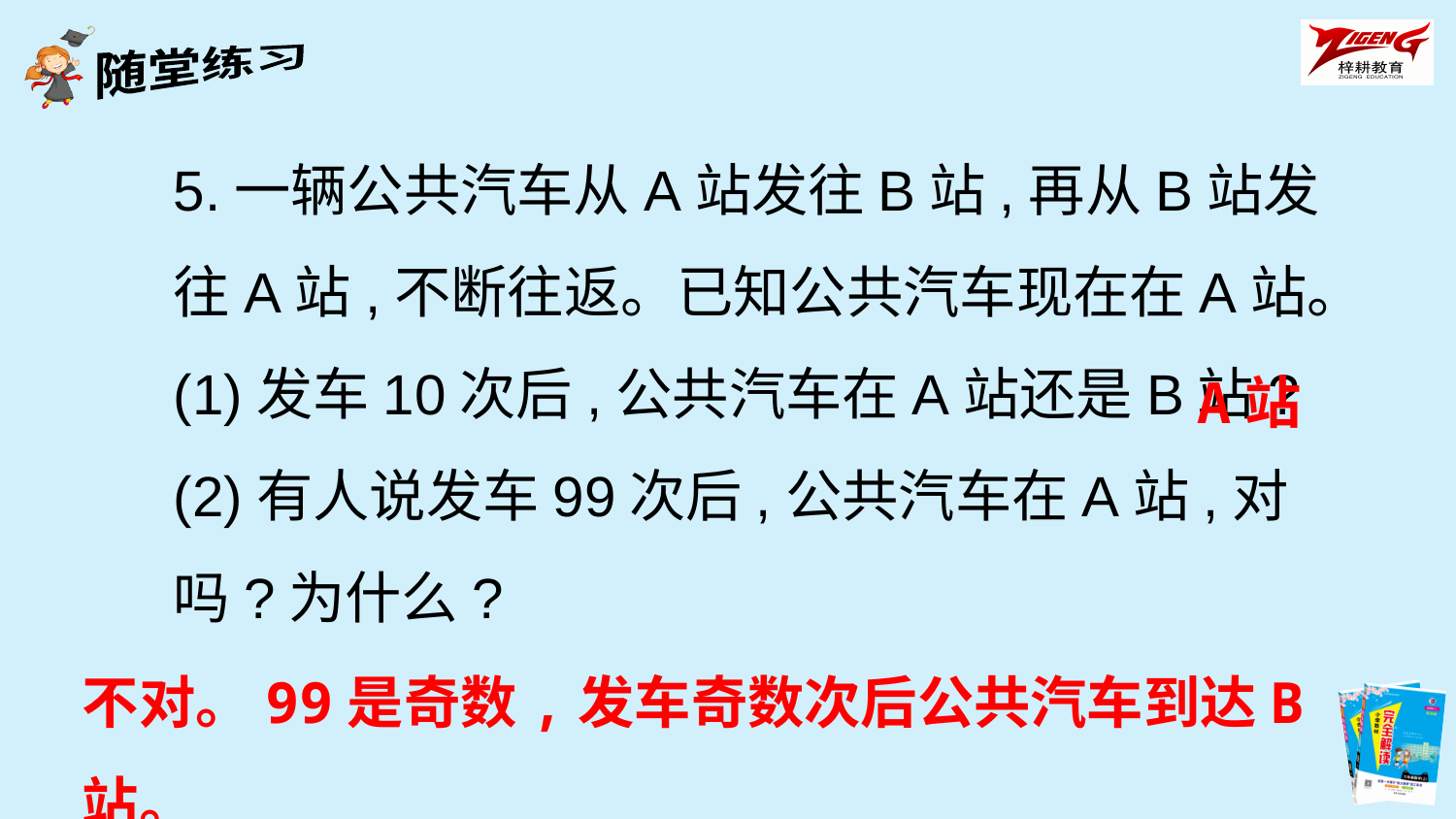

5.一辆公共汽车从A站发往B站,再从B站发往A站,不断往返。已知公共汽车现在在A站。
(1)发车10次后,公共汽车在A站还是B站?
(2)有人说发车99次后,公共汽车在A站,对吗?为什么?
A站
不对。99是奇数,发车奇数次后公共汽车到达B站。